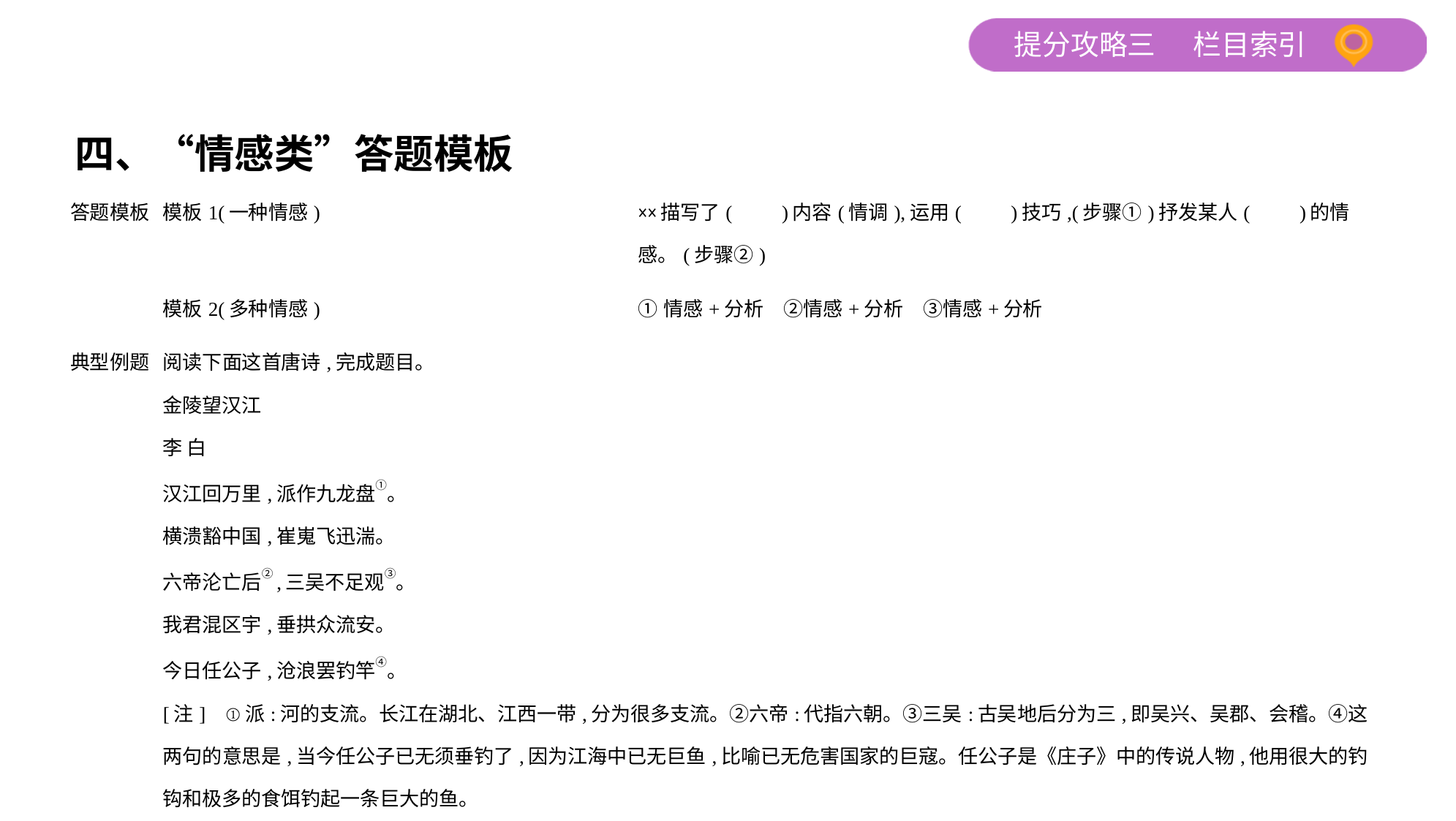

四、“情感类”答题模板
| 答题模板 | 模板1(一种情感) | ××描写了(　　)内容(情调),运用(　　)技巧,(步骤①)抒发某人(    　)的情感。(步骤②) |
| --- | --- | --- |
|  | 模板2(多种情感) | ①情感+分析　②情感+分析　③情感+分析 |
| 典型例题 | 阅读下面这首唐诗,完成题目。 金陵望汉江 李 白 汉江回万里,派作九龙盘①。 横溃豁中国,崔嵬飞迅湍。 六帝沦亡后②,三吴不足观③。 我君混区宇,垂拱众流安。 今日任公子,沧浪罢钓竿④。 [注]    ①派:河的支流。长江在湖北、江西一带,分为很多支流。②六帝:代指六朝。③三吴:古吴地后分为三,即吴兴、吴郡、会稽。④这两句的意思是,当今任公子已无须垂钓了,因为江海中已无巨鱼,比喻已无危害国家的巨寇。任公子是《庄子》中的传说人物,他用很大的钓钩和极多的食饵钓起一条巨大的鱼。 诗中运用任公子的典故,表达了什么样的思想感情? |  |
| 模板演示 | ①作者以水无巨鱼代指世无巨寇,(步骤①)表达了对大唐一统天下、开创盛世伟绩的歌颂;(步骤②)②作者自比任公子,(步骤①)觉得在太平盛世没有机会施展才干,不免流露出一丝英雄无用武之地的失落。(步骤②) |  |